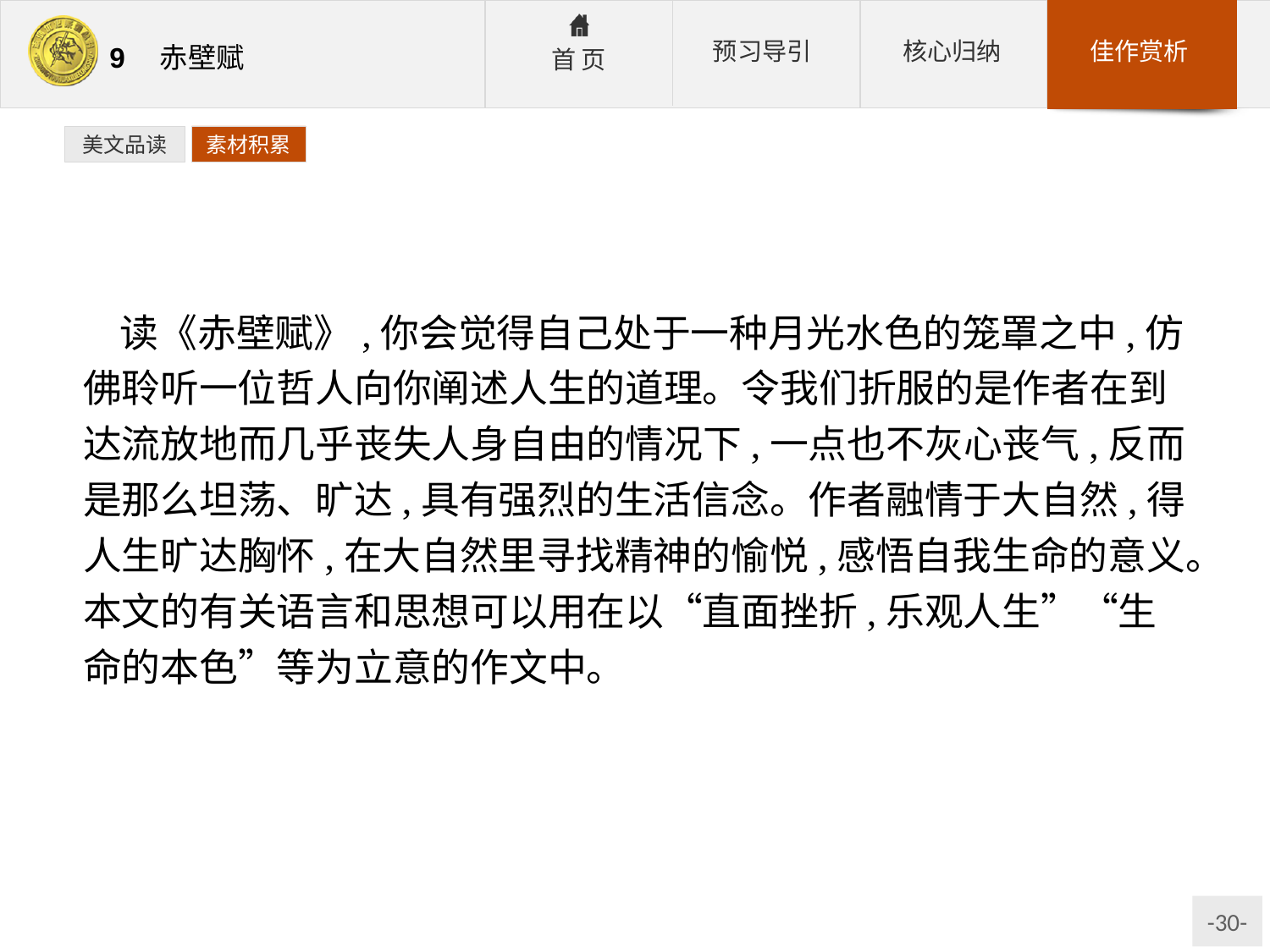

美文品读
素材积累
读《赤壁赋》,你会觉得自己处于一种月光水色的笼罩之中,仿佛聆听一位哲人向你阐述人生的道理。令我们折服的是作者在到达流放地而几乎丧失人身自由的情况下,一点也不灰心丧气,反而是那么坦荡、旷达,具有强烈的生活信念。作者融情于大自然,得人生旷达胸怀,在大自然里寻找精神的愉悦,感悟自我生命的意义。本文的有关语言和思想可以用在以“直面挫折,乐观人生”“生命的本色”等为立意的作文中。